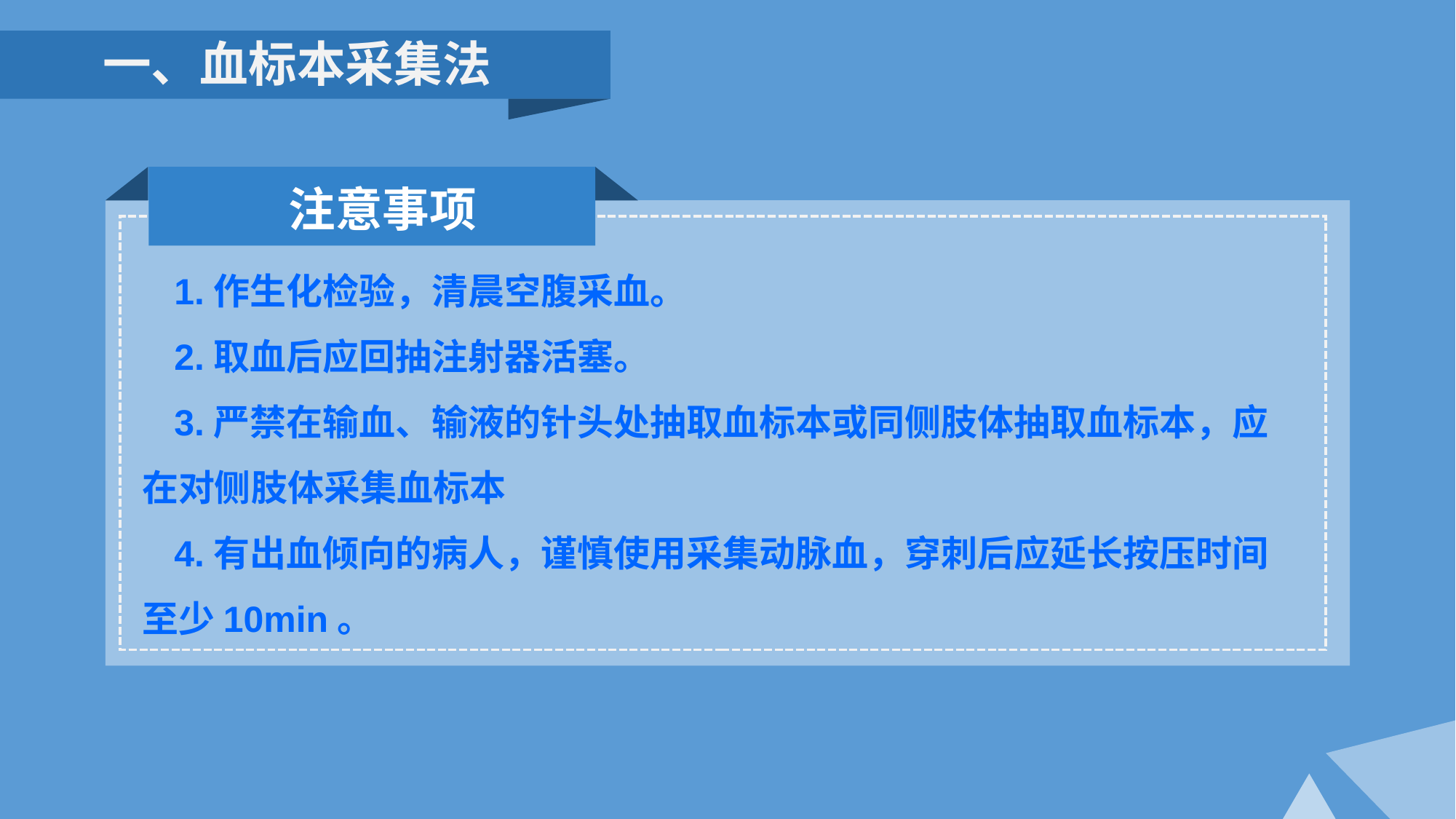

一、血标本采集法

注意事项

1.作生化检验，清晨空腹采血。
2.取血后应回抽注射器活塞。
3.严禁在输血、输液的针头处抽取血标本或同侧肢体抽取血标本，应在对侧肢体采集血标本
4.有出血倾向的病人，谨慎使用采集动脉血，穿刺后应延长按压时间至少10min。